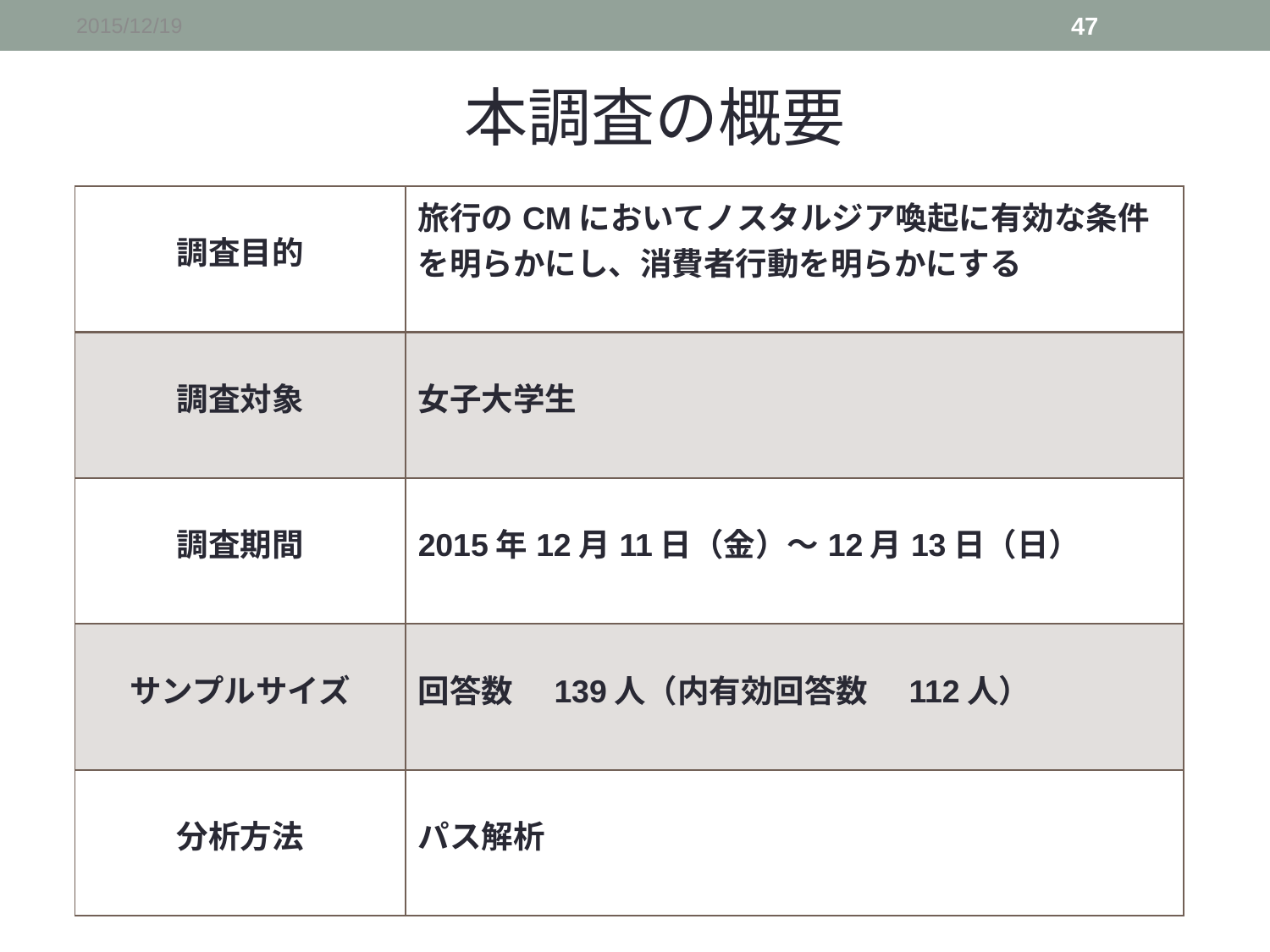

2015/12/19
47
本調査の概要
| 調査目的 | 旅行のCMにおいてノスタルジア喚起に有効な条件を明らかにし、消費者行動を明らかにする |
| --- | --- |
| 調査対象 | 女子大学生 |
| 調査期間 | 2015年12月11日（金）～12月13日（日） |
| サンプルサイズ | 回答数　139人（内有効回答数　112人） |
| 分析方法 | パス解析 |